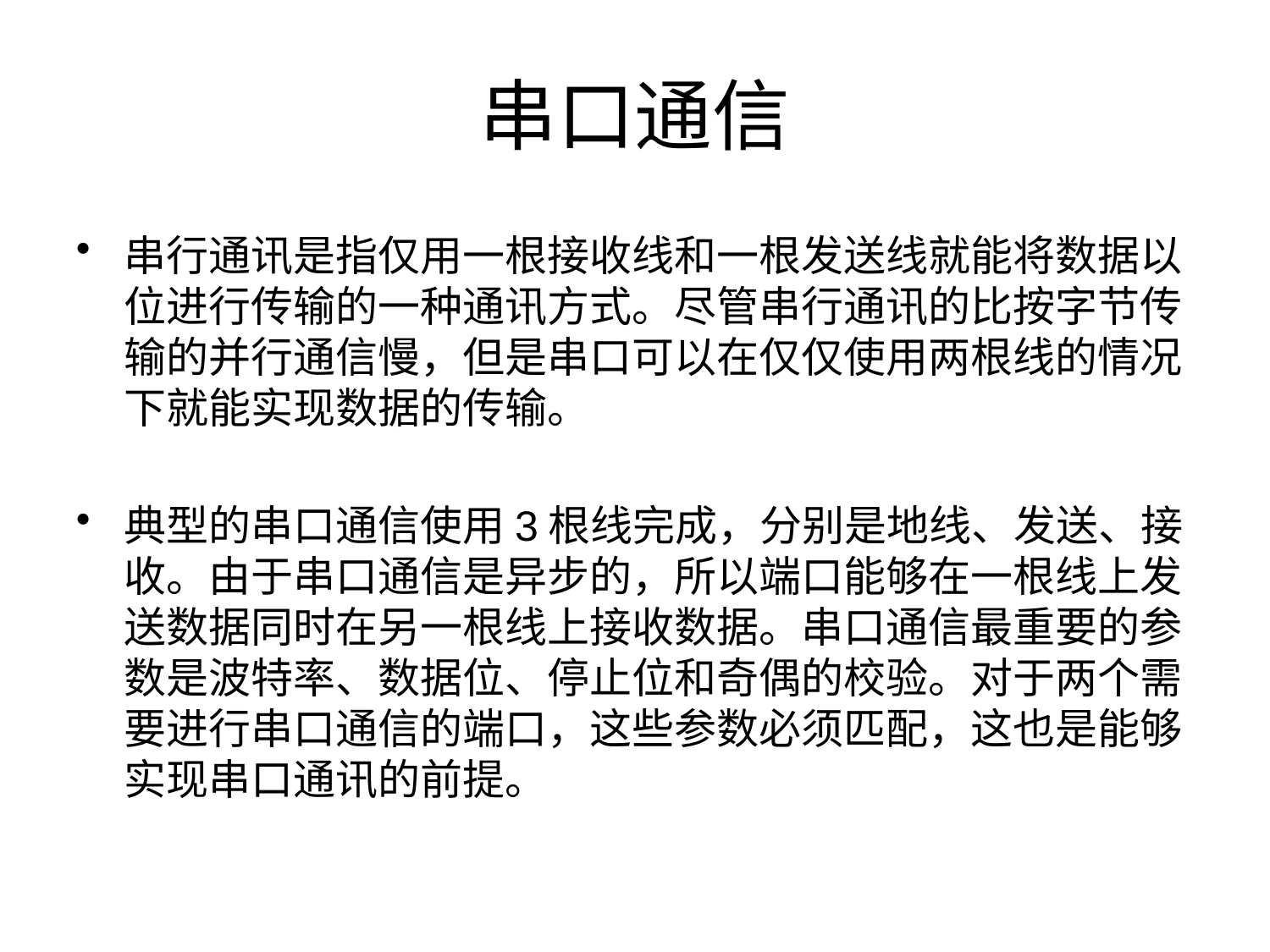

# 串口通信
串行通讯是指仅用一根接收线和一根发送线就能将数据以位进行传输的一种通讯方式。尽管串行通讯的比按字节传输的并行通信慢，但是串口可以在仅仅使用两根线的情况下就能实现数据的传输。

典型的串口通信使用3根线完成，分别是地线、发送、接收。由于串口通信是异步的，所以端口能够在一根线上发送数据同时在另一根线上接收数据。串口通信最重要的参数是波特率、数据位、停止位和奇偶的校验。对于两个需要进行串口通信的端口，这些参数必须匹配，这也是能够实现串口通讯的前提。